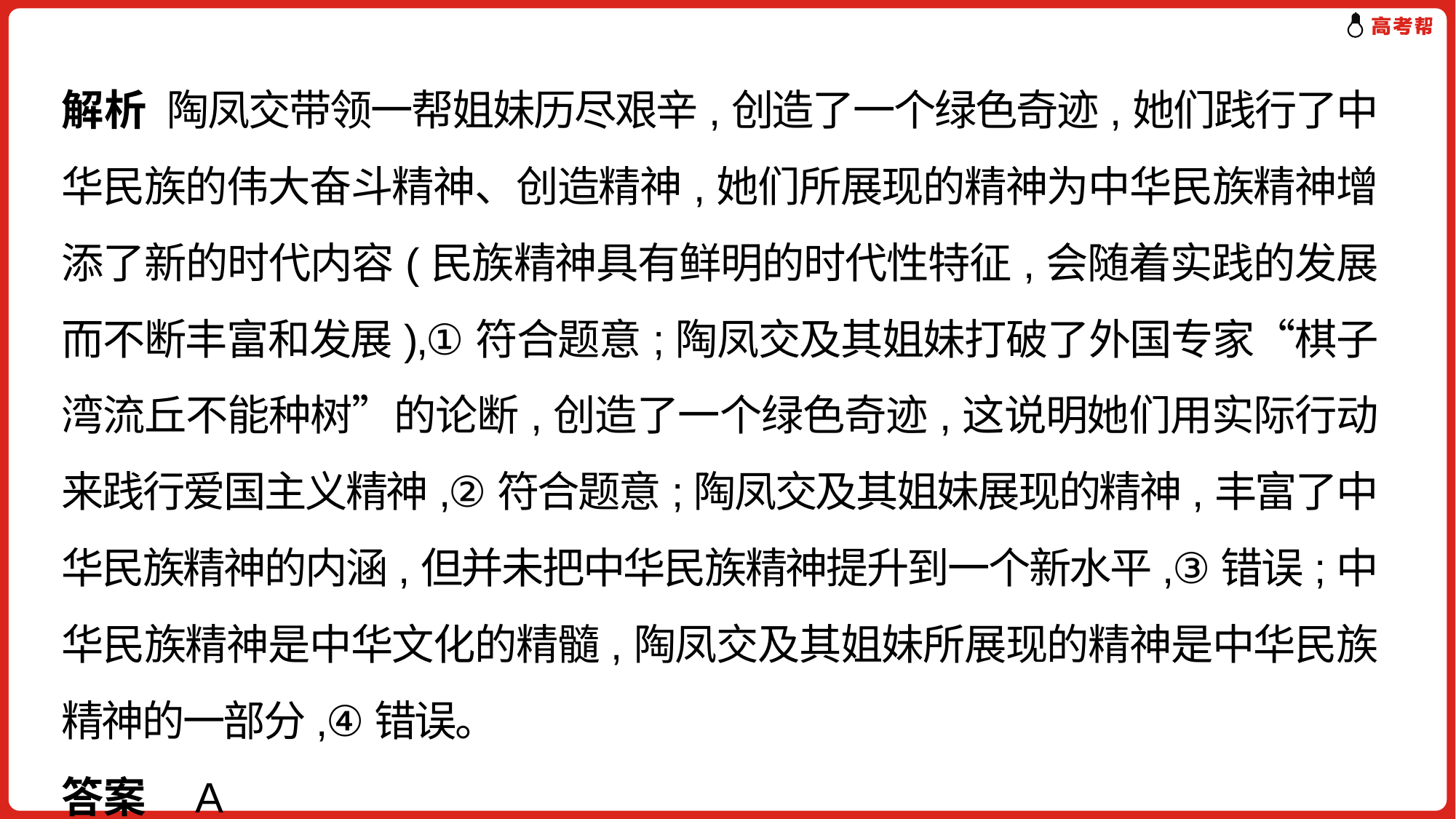

解析  陶凤交带领一帮姐妹历尽艰辛,创造了一个绿色奇迹,她们践行了中华民族的伟大奋斗精神、创造精神,她们所展现的精神为中华民族精神增添了新的时代内容(民族精神具有鲜明的时代性特征,会随着实践的发展而不断丰富和发展),①符合题意;陶凤交及其姐妹打破了外国专家“棋子湾流丘不能种树”的论断,创造了一个绿色奇迹,这说明她们用实际行动来践行爱国主义精神,②符合题意;陶凤交及其姐妹展现的精神,丰富了中华民族精神的内涵,但并未把中华民族精神提升到一个新水平,③错误;中华民族精神是中华文化的精髓,陶凤交及其姐妹所展现的精神是中华民族精神的一部分,④错误。
答案    A